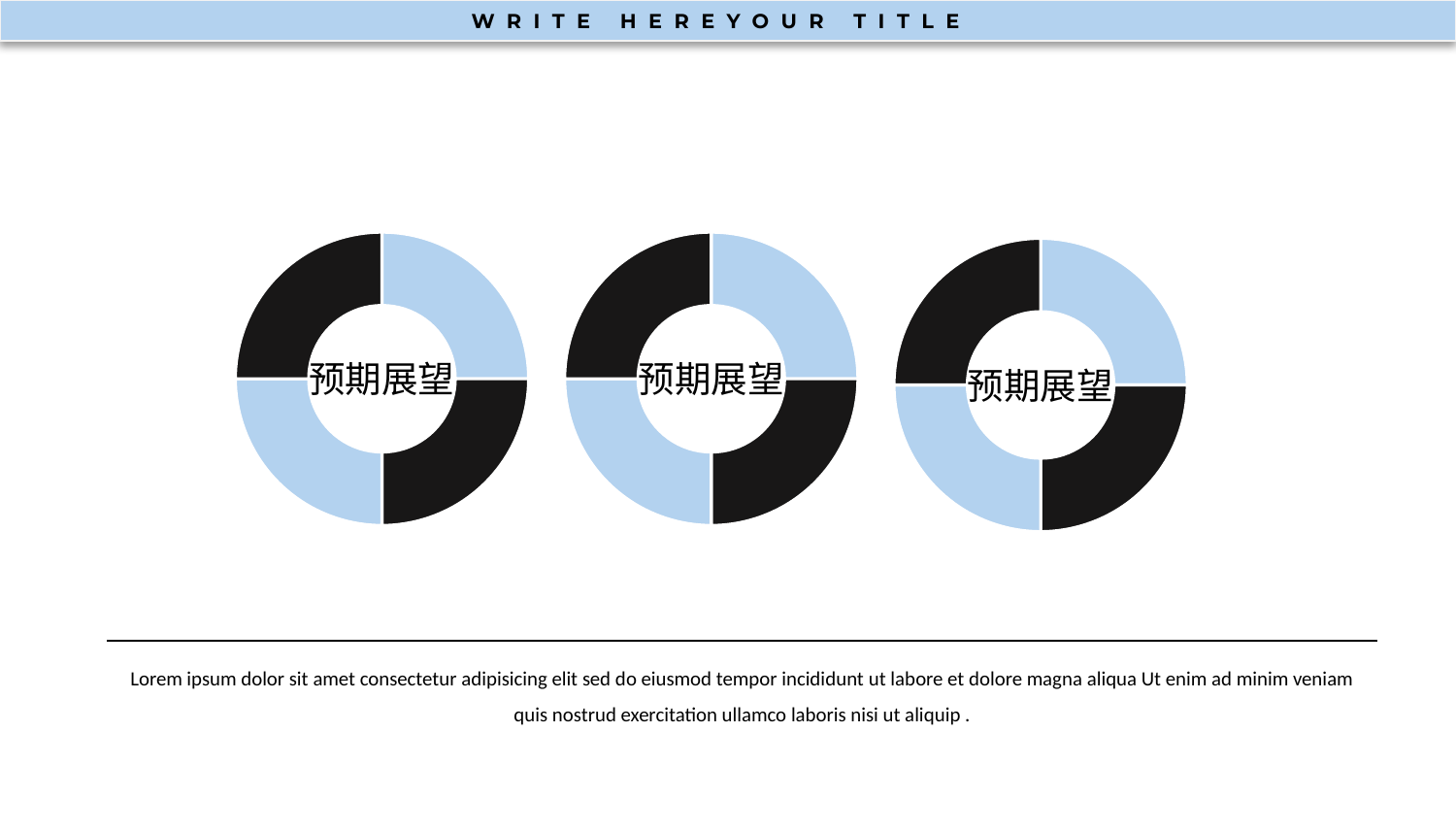

WRITE HEREYOUR TITLE

### Chart

| Category | 销售额 |
|---|---|
| 第一季度 | 2.5 |
| 第二季度 | 2.5 |
| 第三季度 | 2.5 |
| 第四季度 | 2.5 |

### Chart

| Category | 销售额 |
|---|---|
| 第一季度 | 2.5 |
| 第二季度 | 2.5 |
| 第三季度 | 2.5 |
| 第四季度 | 2.5 |

### Chart

| Category | 销售额 |
|---|---|
| 第一季度 | 2.5 |
| 第二季度 | 2.5 |
| 第三季度 | 2.5 |
| 第四季度 | 2.5 |
预期展望
预期展望
预期展望
Lorem ipsum dolor sit amet consectetur adipisicing elit sed do eiusmod tempor incididunt ut labore et dolore magna aliqua Ut enim ad minim veniam quis nostrud exercitation ullamco laboris nisi ut aliquip .